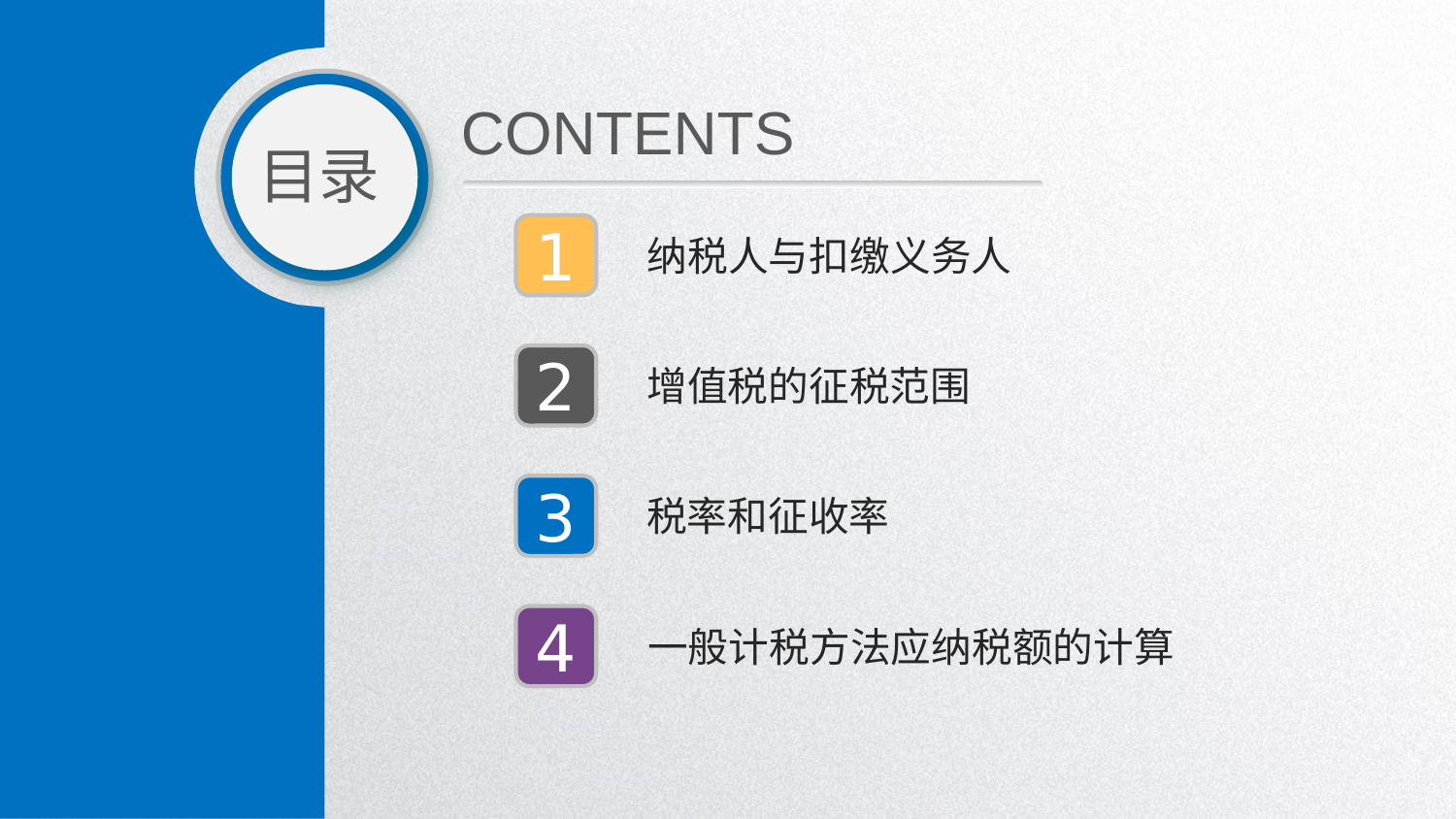

CONTENTS
目录

1
纳税人与扣缴义务人
2
增值税的征税范围
3
税率和征收率
4
一般计税方法应纳税额的计算